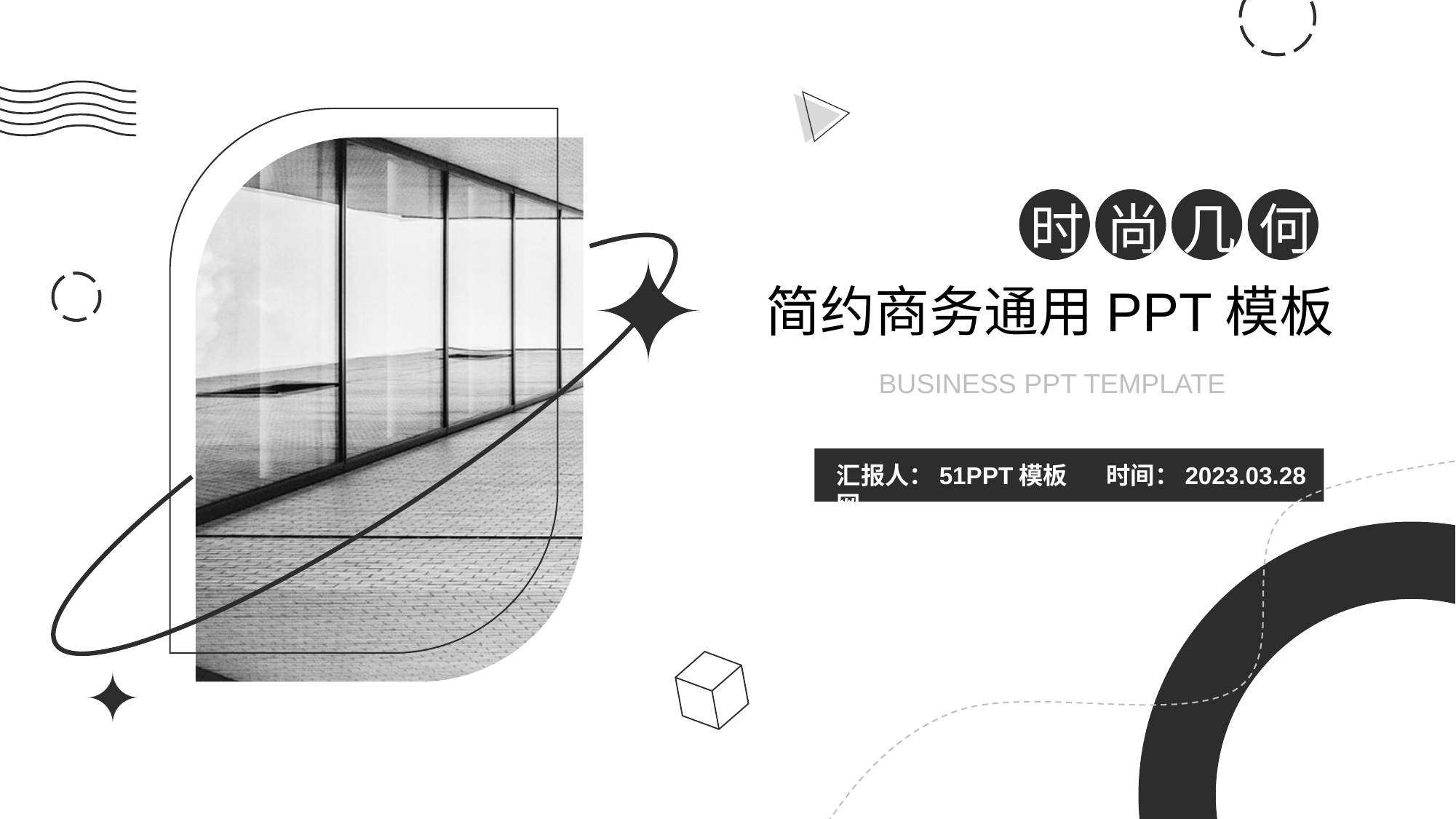

时

尚

几

何

简约商务通用PPT模板

BUSINESS PPT TEMPLATE

汇报人：51PPT模板网
时间：2023.03.28